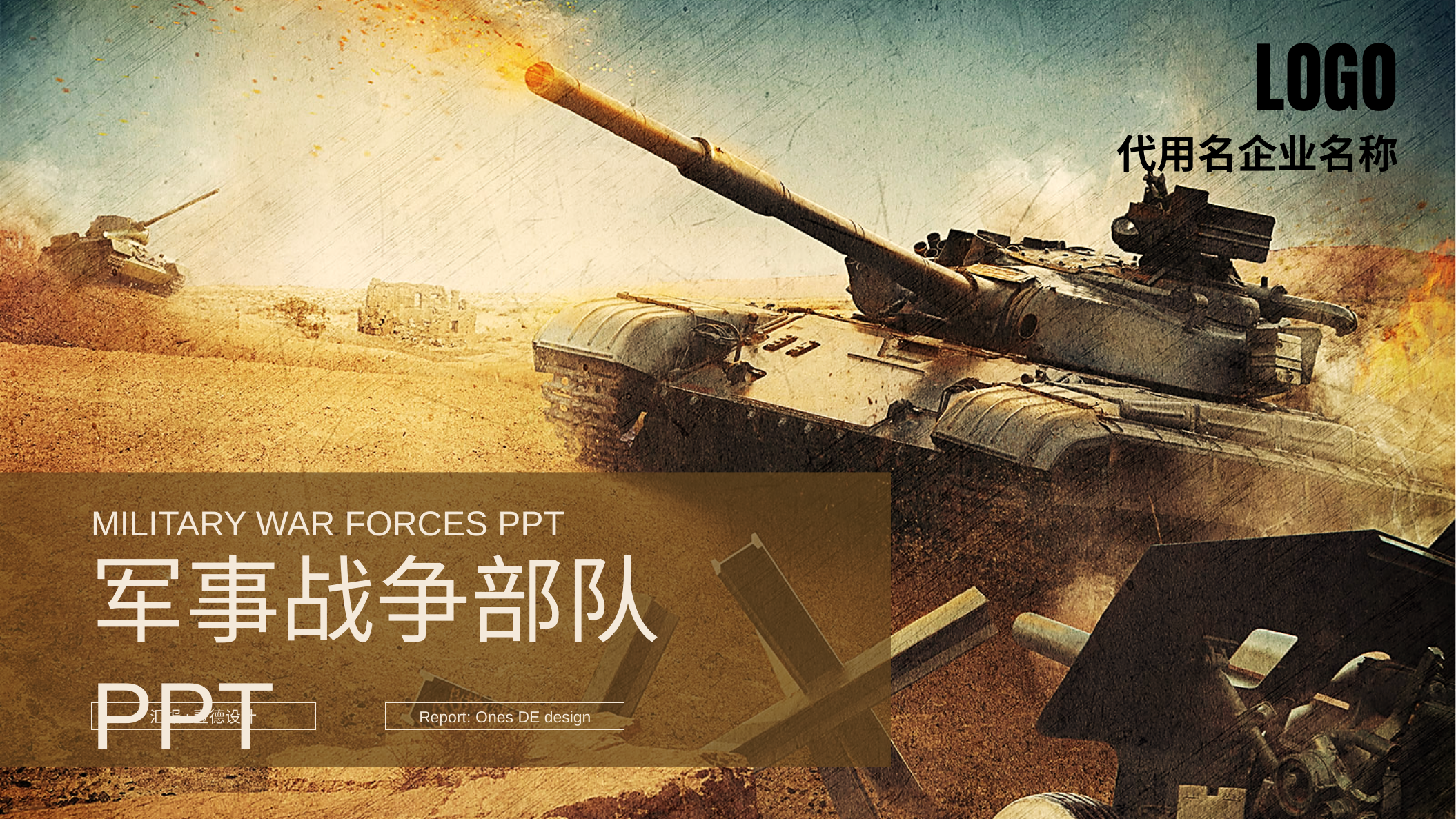

LOGO
代用名企业名称

MILITARY WAR FORCES PPT
军事战争部队PPT
汇报:壹德设计
Report: Ones DE design